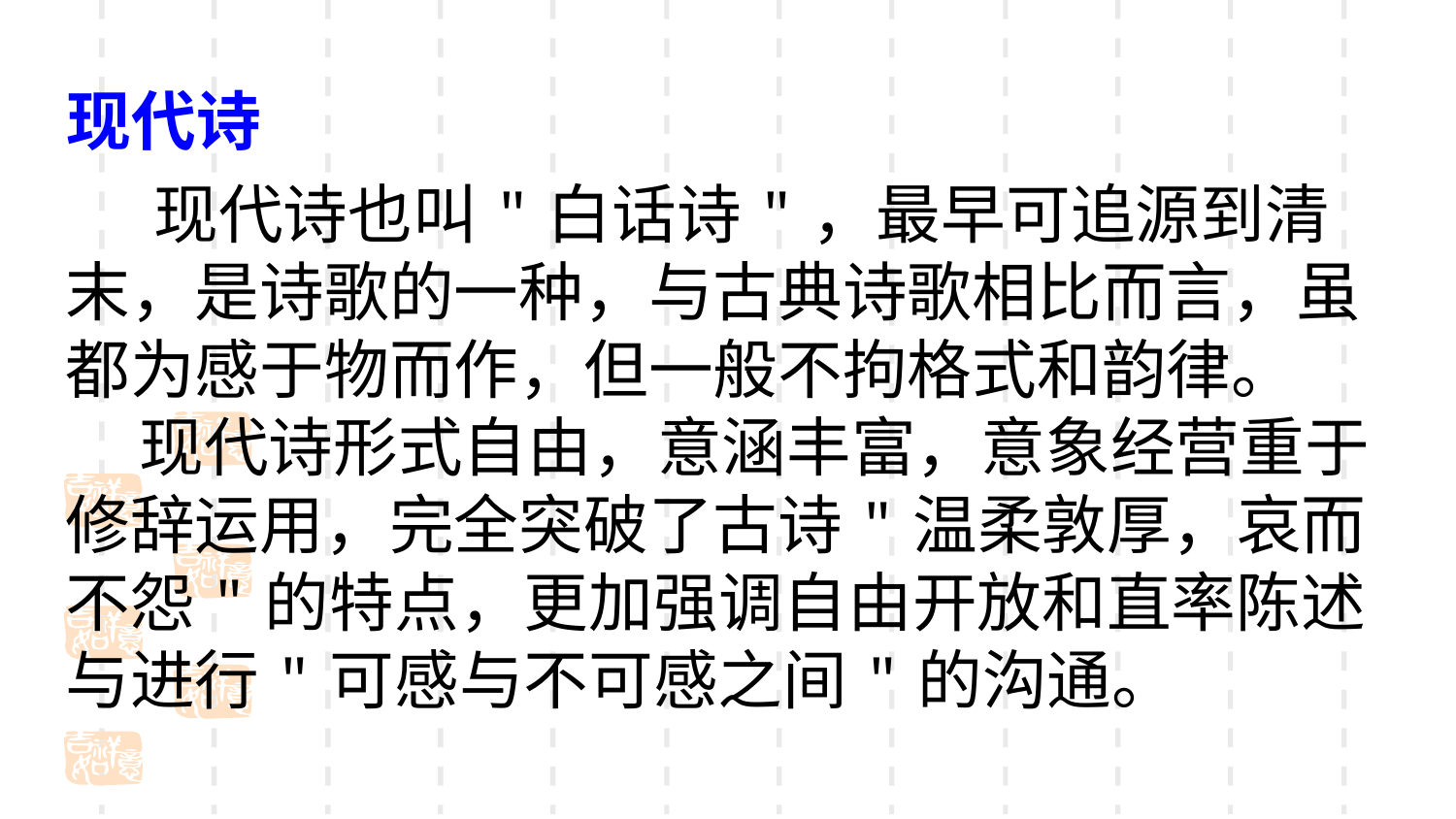

现代诗
     现代诗也叫"白话诗"，最早可追源到清末，是诗歌的一种，与古典诗歌相比而言，虽都为感于物而作，但一般不拘格式和韵律。
    现代诗形式自由，意涵丰富，意象经营重于修辞运用，完全突破了古诗"温柔敦厚，哀而不怨"的特点，更加强调自由开放和直率陈述与进行"可感与不可感之间"的沟通。